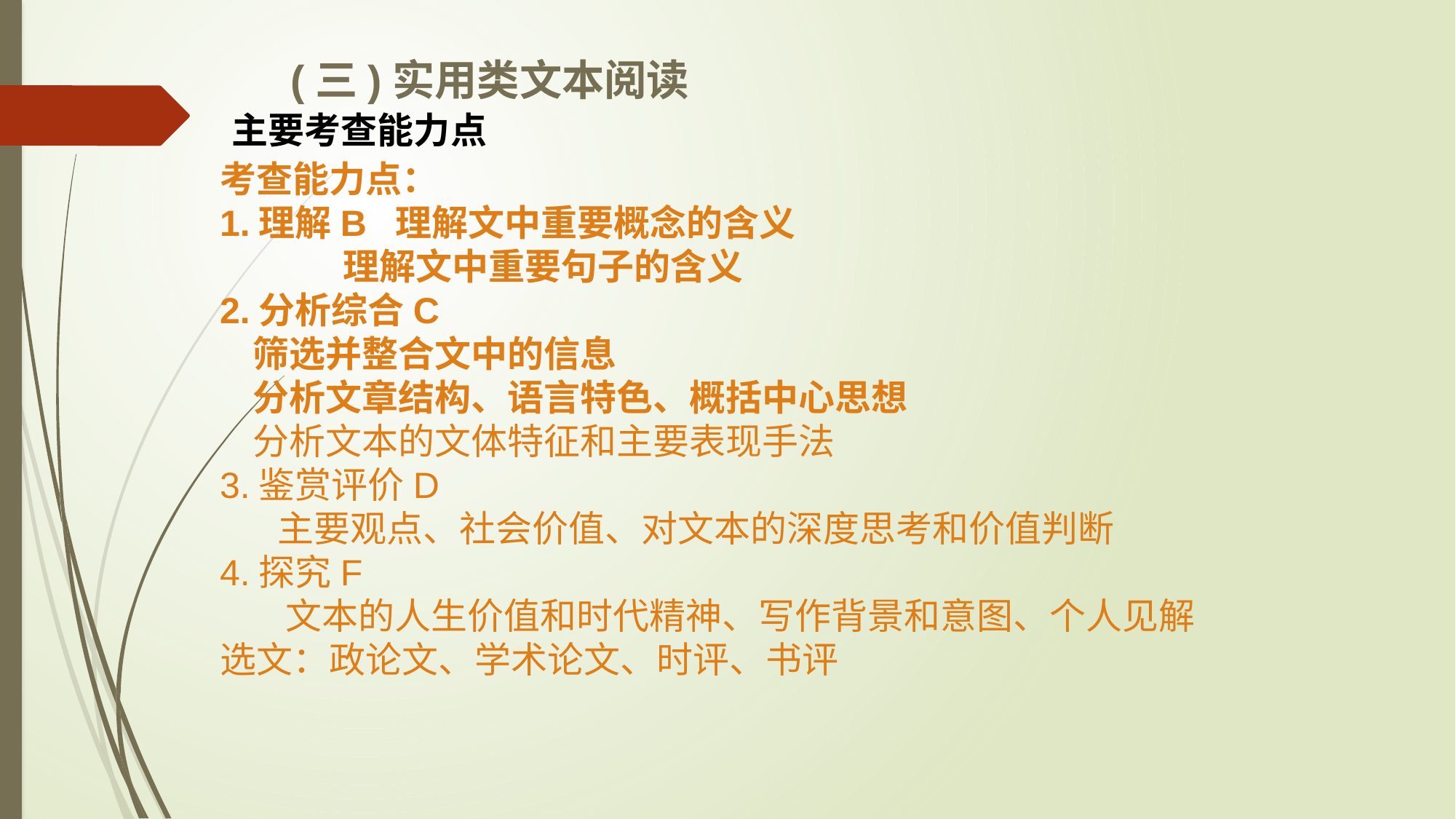

(三)实用类文本阅读

     主要考查能力点
考查能力点：
1.理解B  理解文中重要概念的含义
              理解文中重要句子的含义
2.分析综合C
   筛选并整合文中的信息
   分析文章结构、语言特色、概括中心思想
   分析文本的文体特征和主要表现手法
3.鉴赏评价D
      主要观点、社会价值、对文本的深度思考和价值判断
4.探究F
       文本的人生价值和时代精神、写作背景和意图、个人见解
选文：政论文、学术论文、时评、书评